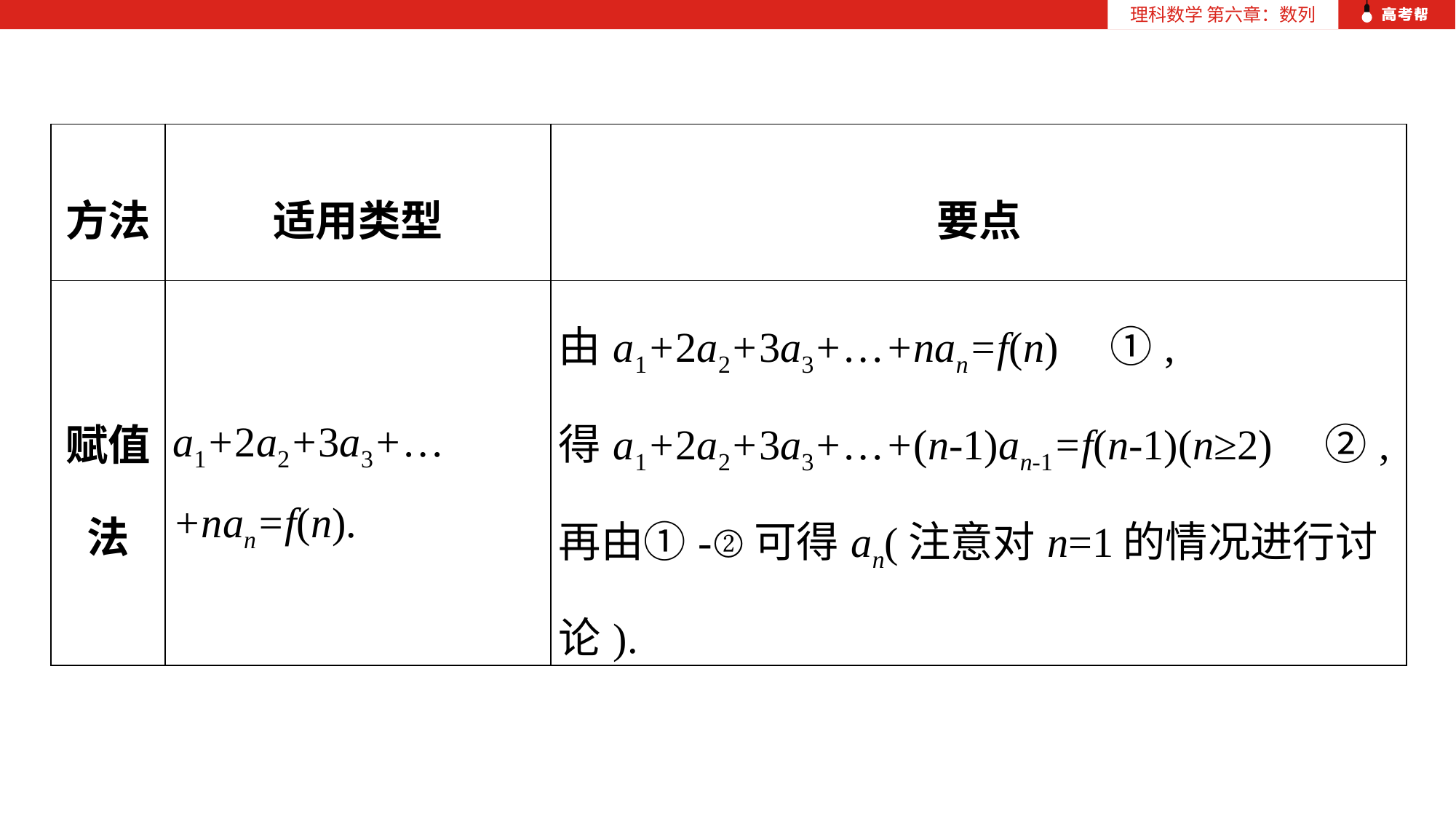

| 方法 | 适用类型 | 要点 |
| --- | --- | --- |
| 赋值法 | a1+2a2+3a3+…+nan=f(n). | 由a1+2a2+3a3+…+nan=f(n)　①, 得a1+2a2+3a3+…+(n-1)an-1=f(n-1)(n≥2)　②, 再由①-②可得an(注意对n=1的情况进行讨论). |